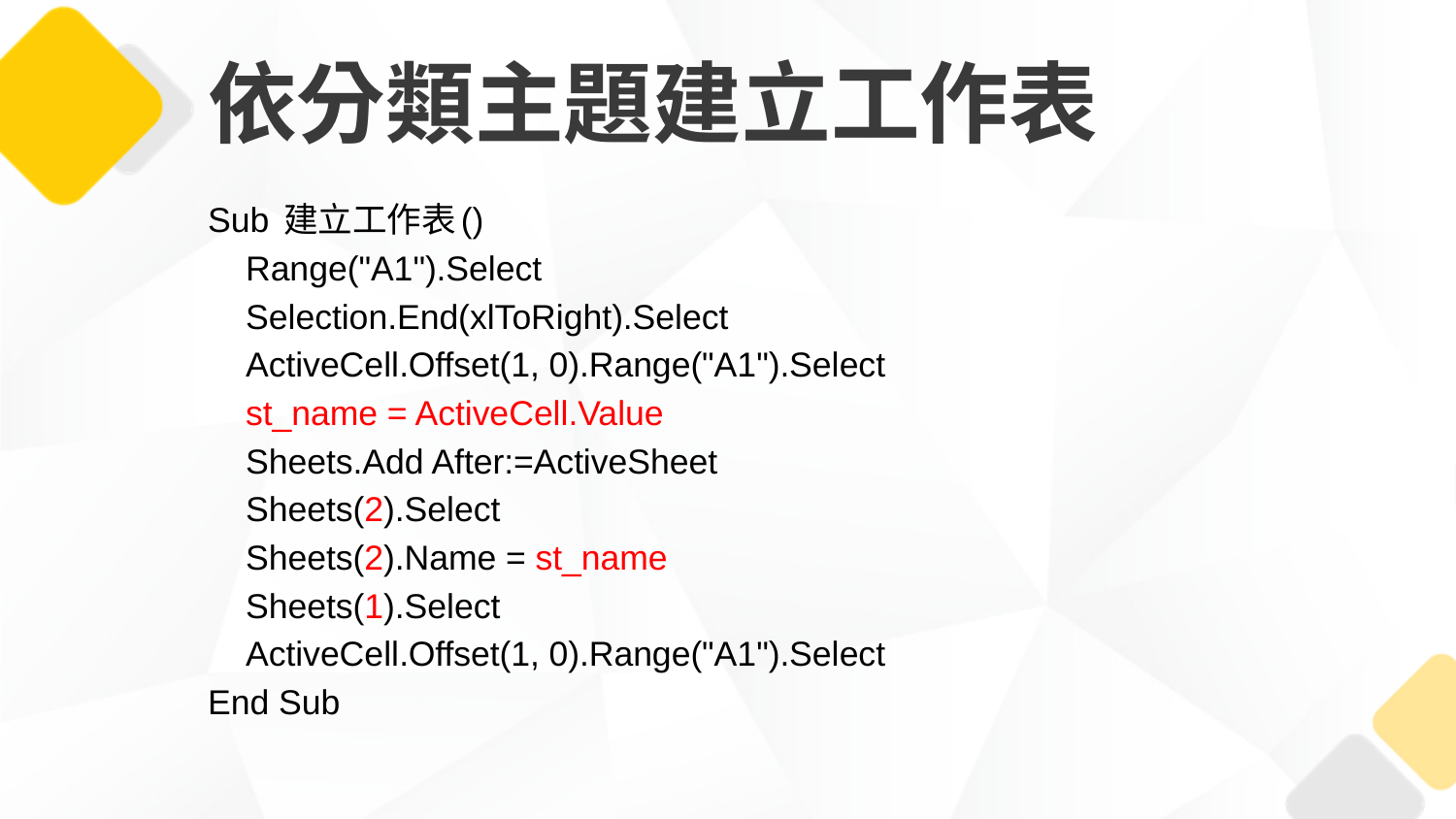

# 依分類主題建立工作表
Sub 建立工作表()
    Range("A1").Select
    Selection.End(xlToRight).Select
    ActiveCell.Offset(1, 0).Range("A1").Select
    st_name = ActiveCell.Value
    Sheets.Add After:=ActiveSheet
    Sheets(2).Select
    Sheets(2).Name = st_name
    Sheets(1).Select
    ActiveCell.Offset(1, 0).Range("A1").Select
End Sub